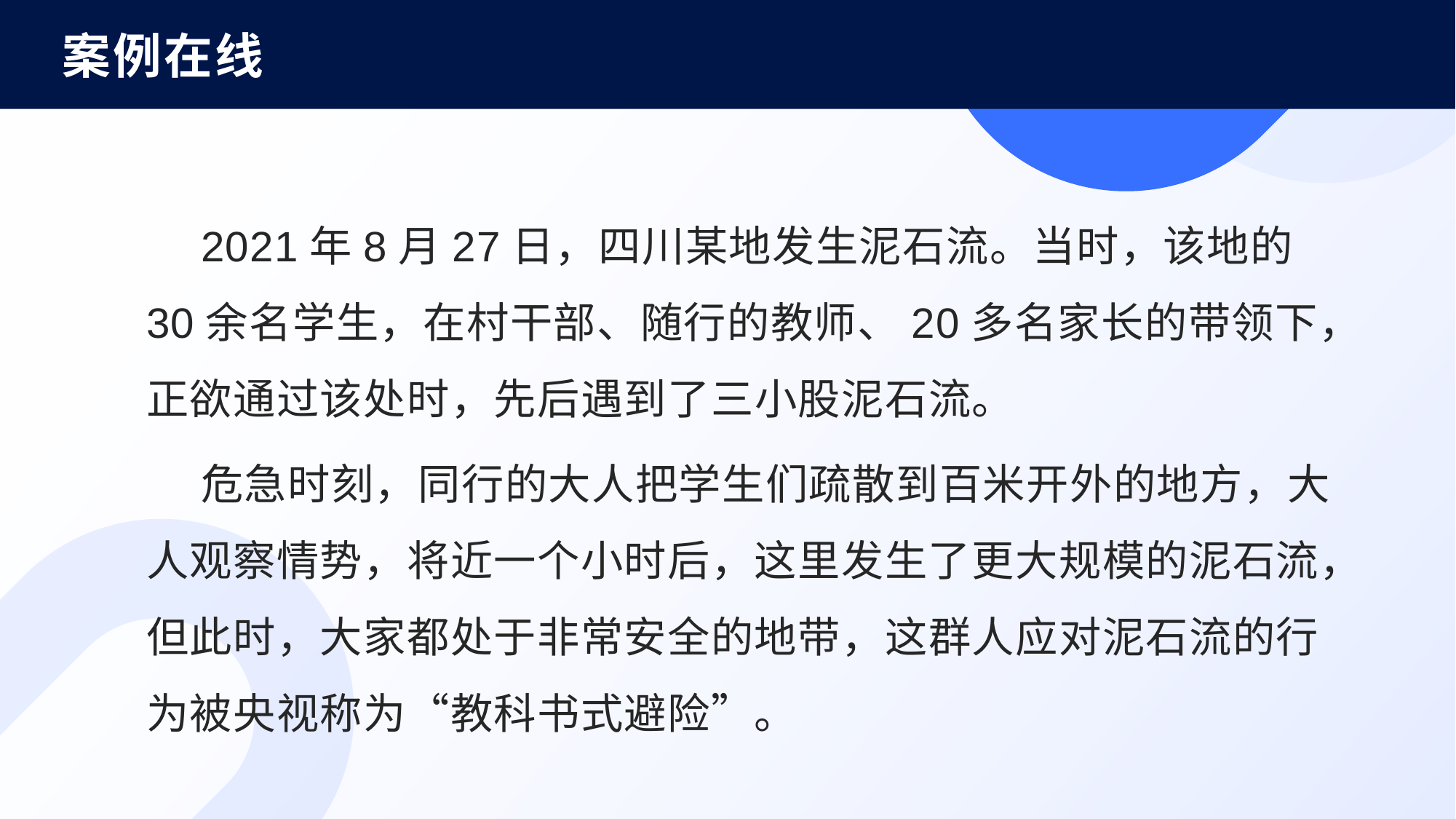

案例在线
2021年8月27日，四川某地发生泥石流。当时，该地的30余名学生，在村干部、随行的教师、20多名家长的带领下，正欲通过该处时，先后遇到了三小股泥石流。
危急时刻，同行的大人把学生们疏散到百米开外的地方，大人观察情势，将近一个小时后，这里发生了更大规模的泥石流，但此时，大家都处于非常安全的地带，这群人应对泥石流的行为被央视称为“教科书式避险”。